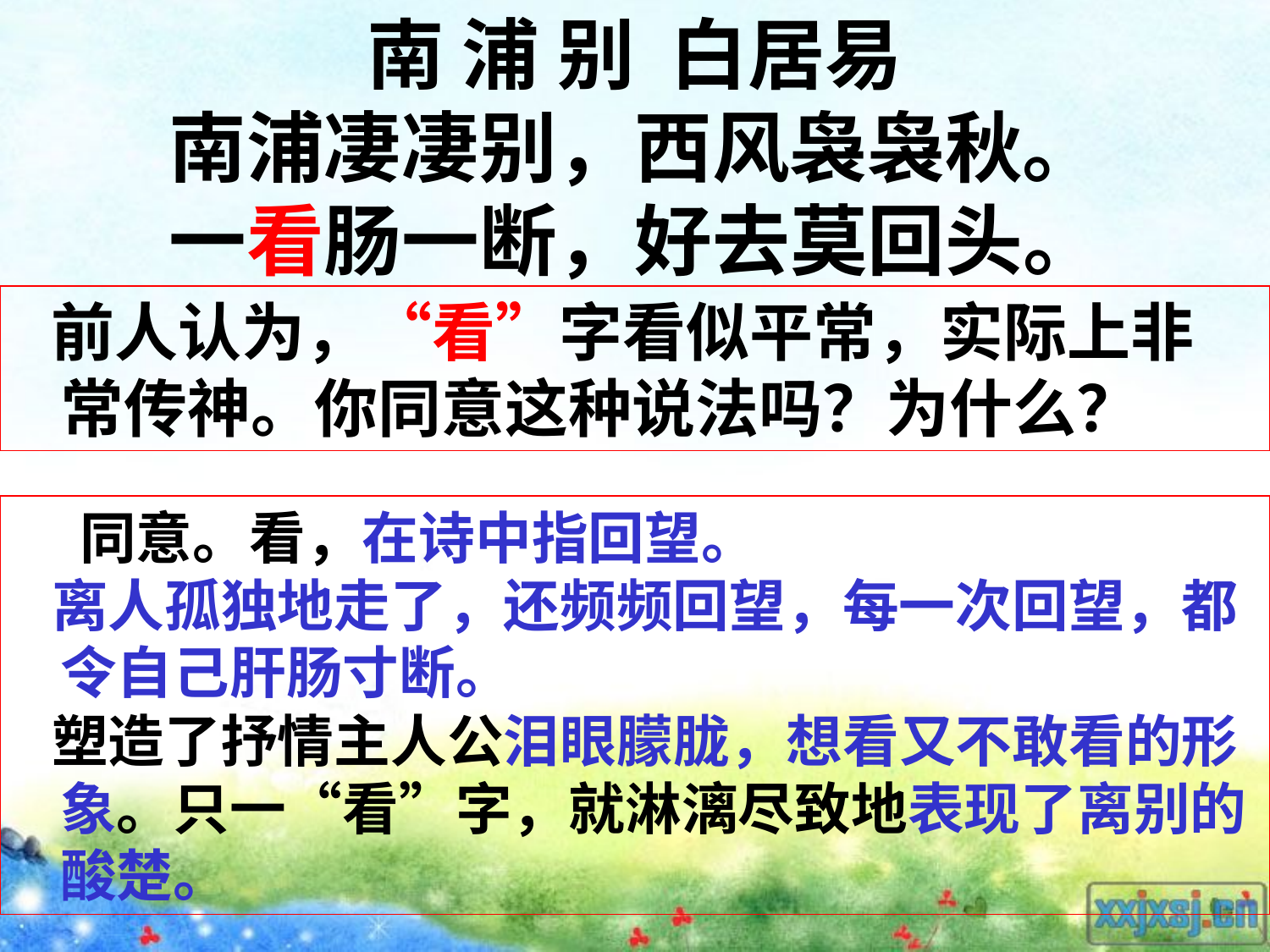

南 浦 别  白居易
南浦凄凄别，西风袅袅秋。
一看肠一断，好去莫回头。

   前人认为，“看”字看似平常，实际上非常传神。你同意这种说法吗？为什么？
      同意。看，在诗中指回望。
  离人孤独地走了，还频频回望，每一次回望，都令自己肝肠寸断。
  塑造了抒情主人公泪眼朦胧，想看又不敢看的形象。只一“看”字，就淋漓尽致地表现了离别的酸楚。